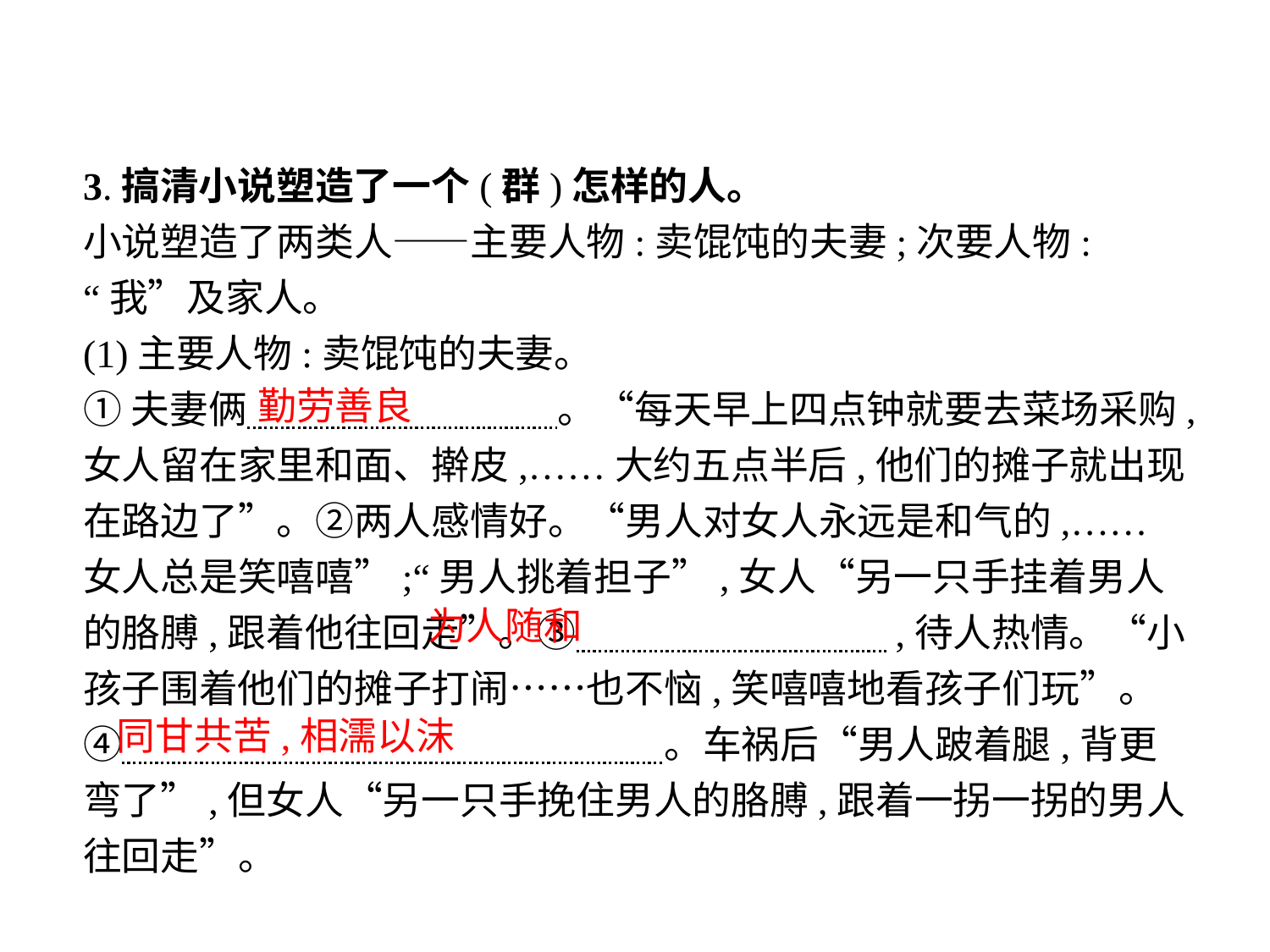

3.搞清小说塑造了一个(群)怎样的人。
小说塑造了两类人——主要人物:卖馄饨的夫妻;次要人物:“我”及家人。
(1)主要人物:卖馄饨的夫妻。
①夫妻俩　　　　　　　　。“每天早上四点钟就要去菜场采购,女人留在家里和面、擀皮,……大约五点半后,他们的摊子就出现在路边了”。②两人感情好。“男人对女人永远是和气的,……女人总是笑嘻嘻”;“男人挑着担子”,女人“另一只手挂着男人的胳膊,跟着他往回走”。③　　　　　　　　,待人热情。“小孩子围着他们的摊子打闹……也不恼,笑嘻嘻地看孩子们玩”。④　　　　　　　　　　　　　　。车祸后“男人跛着腿,背更弯了”,但女人“另一只手挽住男人的胳膊,跟着一拐一拐的男人往回走”。
勤劳善良
为人随和
同甘共苦,相濡以沫
-24-